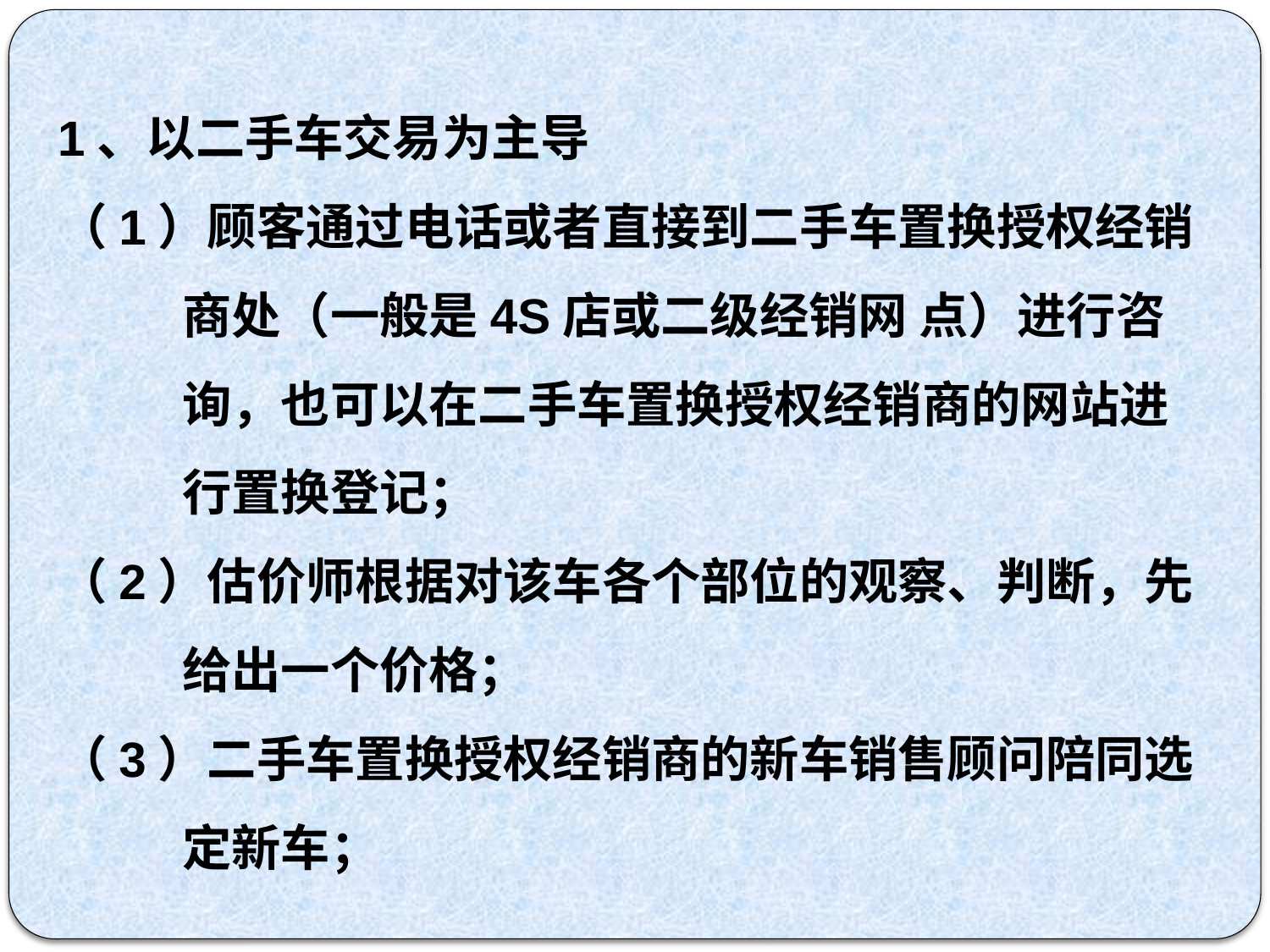

1、以二手车交易为主导
（1）顾客通过电话或者直接到二手车置换授权经销商处（一般是4S店或二级经销网 点）进行咨询，也可以在二手车置换授权经销商的网站进行置换登记；
（2）估价师根据对该车各个部位的观察、判断，先给出一个价格；
（3）二手车置换授权经销商的新车销售顾问陪同选定新车；